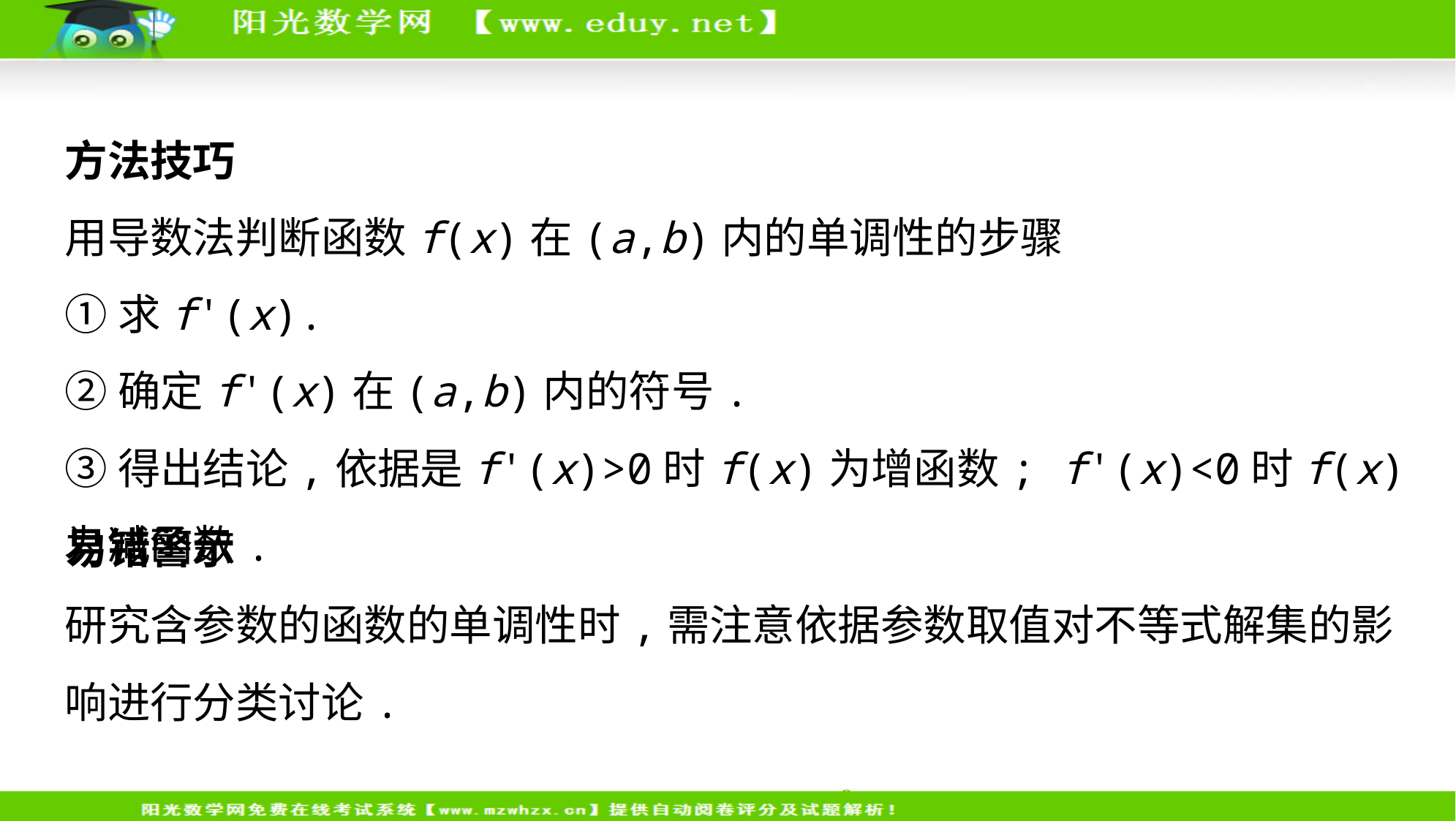

方法技巧
用导数法判断函数f(x)在(a,b)内的单调性的步骤
①求f'(x).
②确定f'(x)在(a,b)内的符号.
③得出结论,依据是f'(x)>0时f(x)为增函数; f'(x)<0时f(x)为减函数.
易错警示
研究含参数的函数的单调性时,需注意依据参数取值对不等式解集的影
响进行分类讨论.